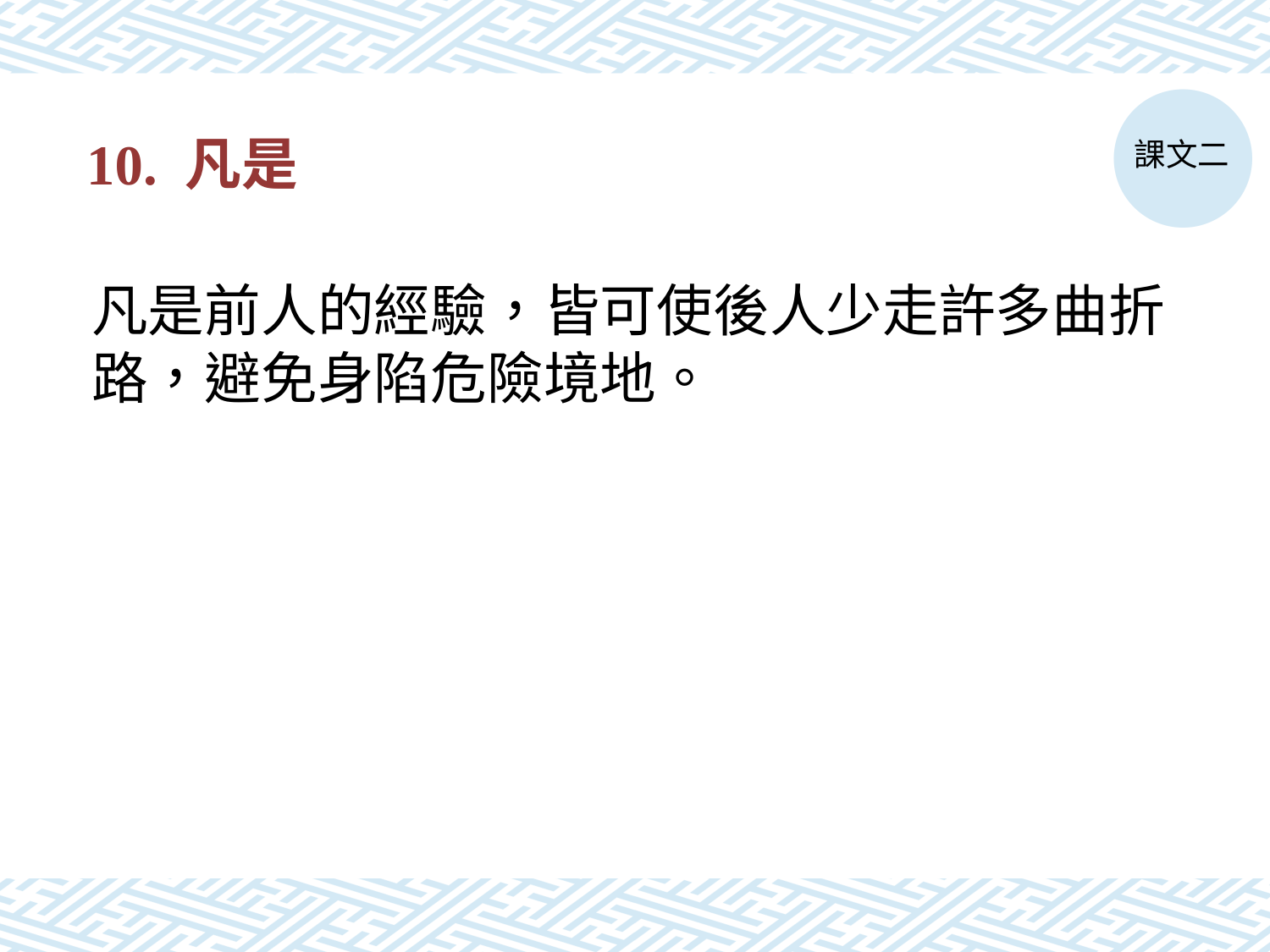

課文二
# 10. 凡是
凡是前人的經驗，皆可使後人少走許多曲折路，避免身陷危險境地。